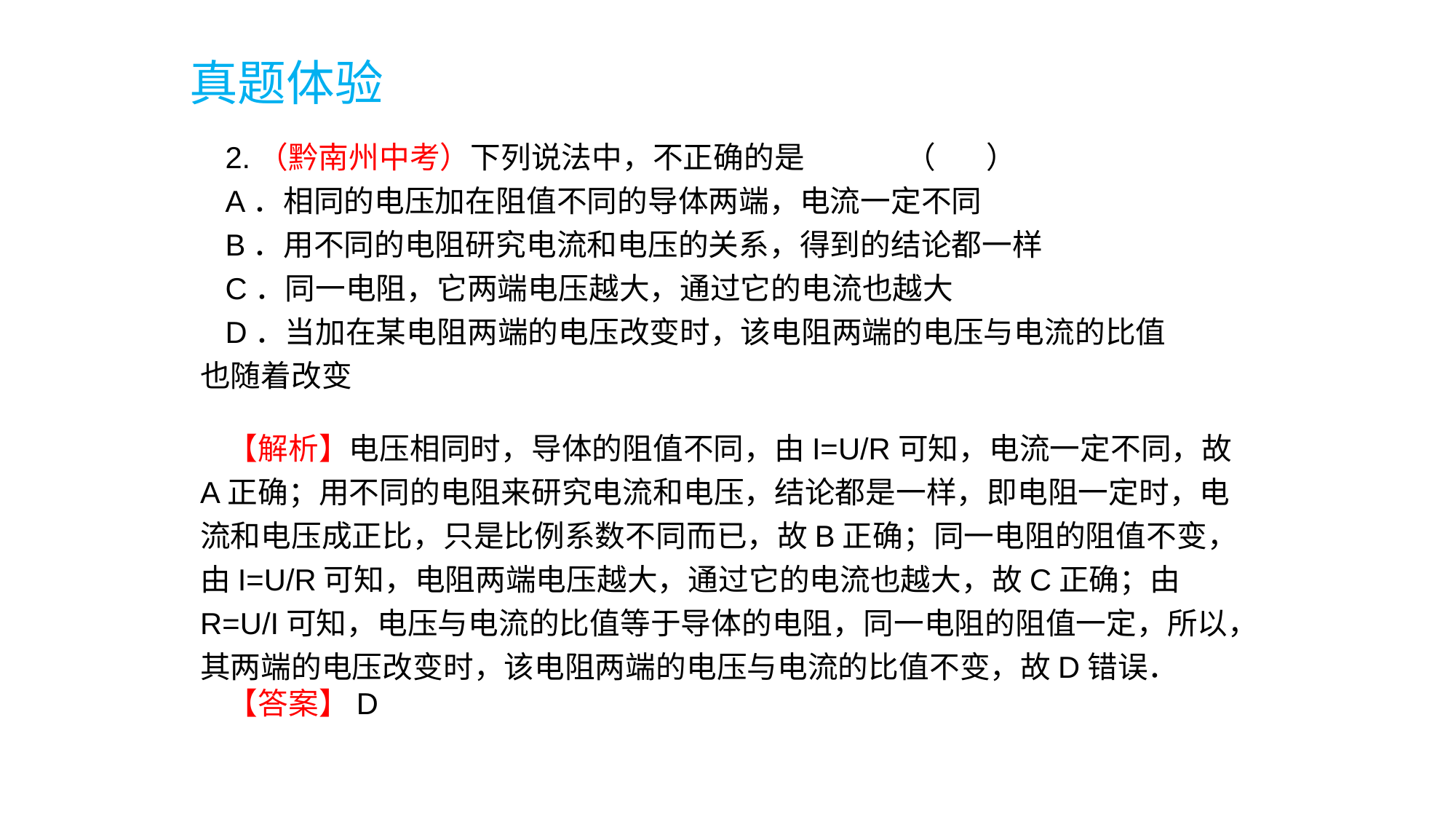

真题体验
   2.（黔南州中考）下列说法中，不正确的是               （　   ）
   A．相同的电压加在阻值不同的导体两端，电流一定不同
   B．用不同的电阻研究电流和电压的关系，得到的结论都一样
   C．同一电阻，它两端电压越大，通过它的电流也越大
   D．当加在某电阻两端的电压改变时，该电阻两端的电压与电流的比值也随着改变
   【解析】电压相同时，导体的阻值不同，由I=U/R可知，电流一定不同，故A正确；用不同的电阻来研究电流和电压，结论都是一样，即电阻一定时，电流和电压成正比，只是比例系数不同而已，故B正确；同一电阻的阻值不变，由I=U/R可知，电阻两端电压越大，通过它的电流也越大，故C正确；由R=U/I可知，电压与电流的比值等于导体的电阻，同一电阻的阻值一定，所以，其两端的电压改变时，该电阻两端的电压与电流的比值不变，故D错误．
   【答案】D